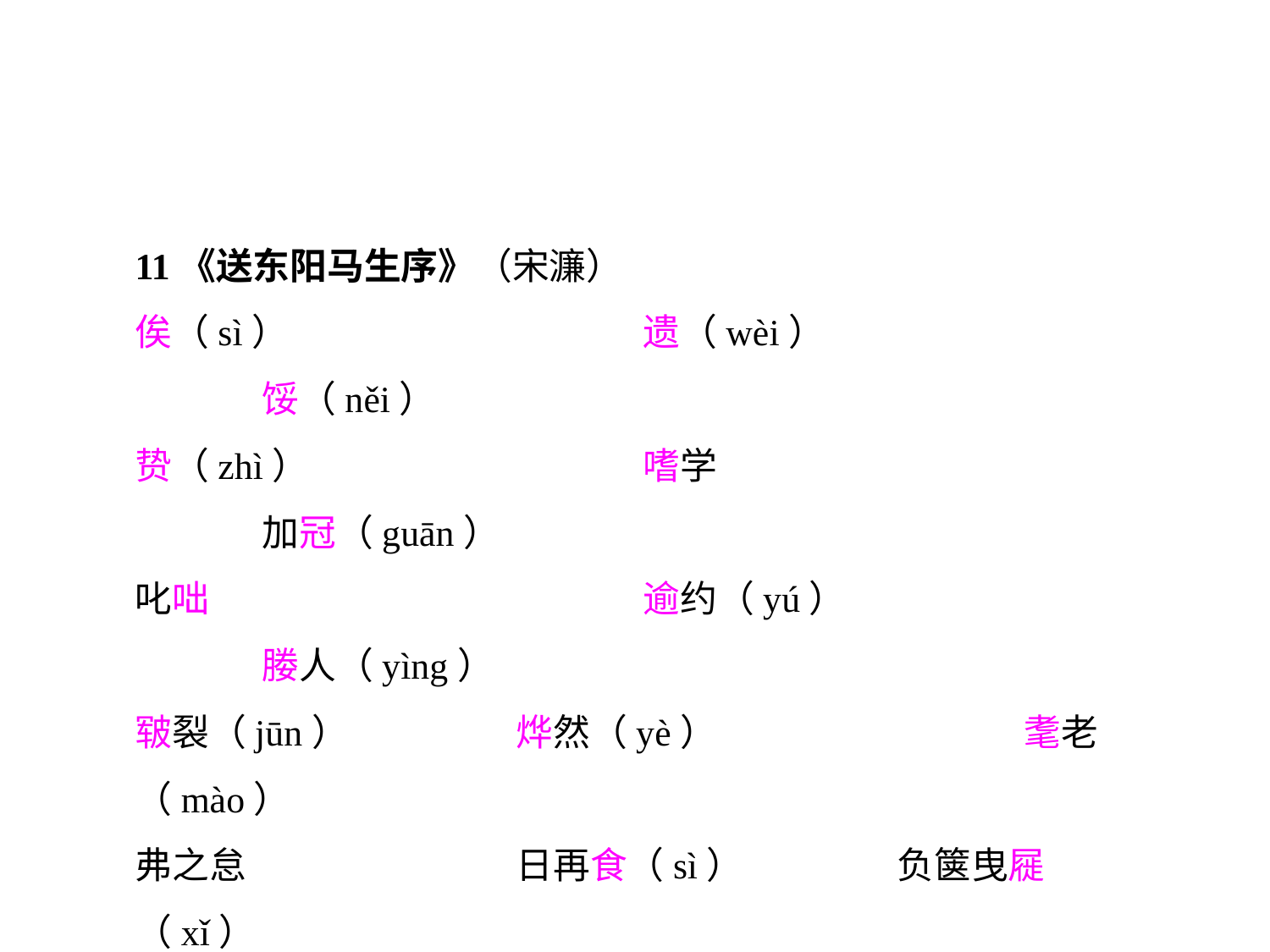

11《送东阳马生序》（宋濂）
俟（sì）			遗（wèi）			馁（něi）
贽（zhì）			嗜学				加冠（guān）
叱咄				逾约（yú）			媵人（yìng）
皲裂（jūn）		烨然（yè）			耄老（mào）
弗之怠			日再食（sì）		负箧曳屣（xǐ）
缊袍敝衣（yùn）